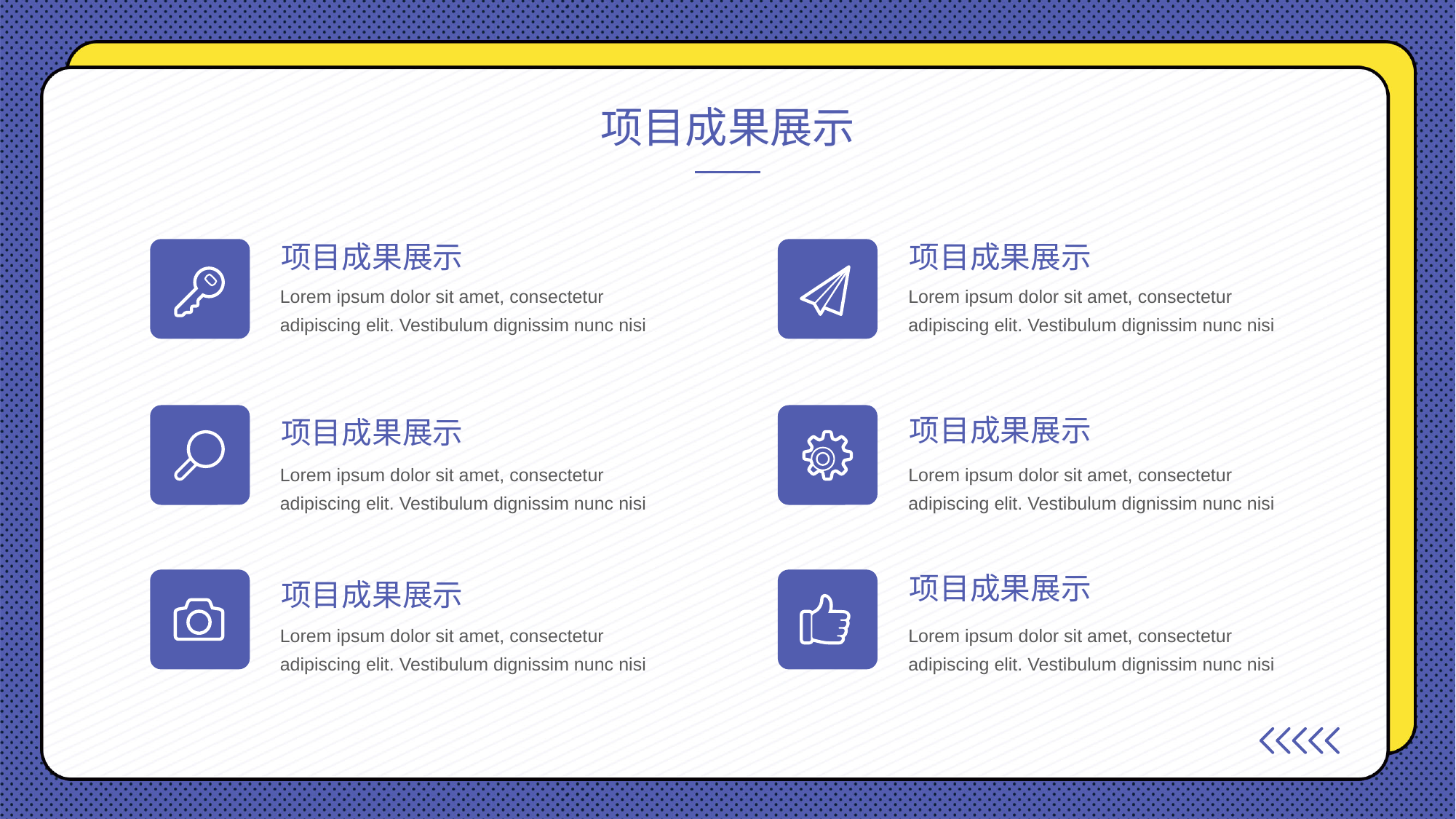

项目成果展示
项目成果展示
项目成果展示

Lorem ipsum dolor sit amet, consectetur adipiscing elit. Vestibulum dignissim nunc nisi
Lorem ipsum dolor sit amet, consectetur adipiscing elit. Vestibulum dignissim nunc nisi

项目成果展示
项目成果展示

Lorem ipsum dolor sit amet, consectetur adipiscing elit. Vestibulum dignissim nunc nisi
Lorem ipsum dolor sit amet, consectetur adipiscing elit. Vestibulum dignissim nunc nisi

项目成果展示

项目成果展示
Lorem ipsum dolor sit amet, consectetur adipiscing elit. Vestibulum dignissim nunc nisi
Lorem ipsum dolor sit amet, consectetur adipiscing elit. Vestibulum dignissim nunc nisi